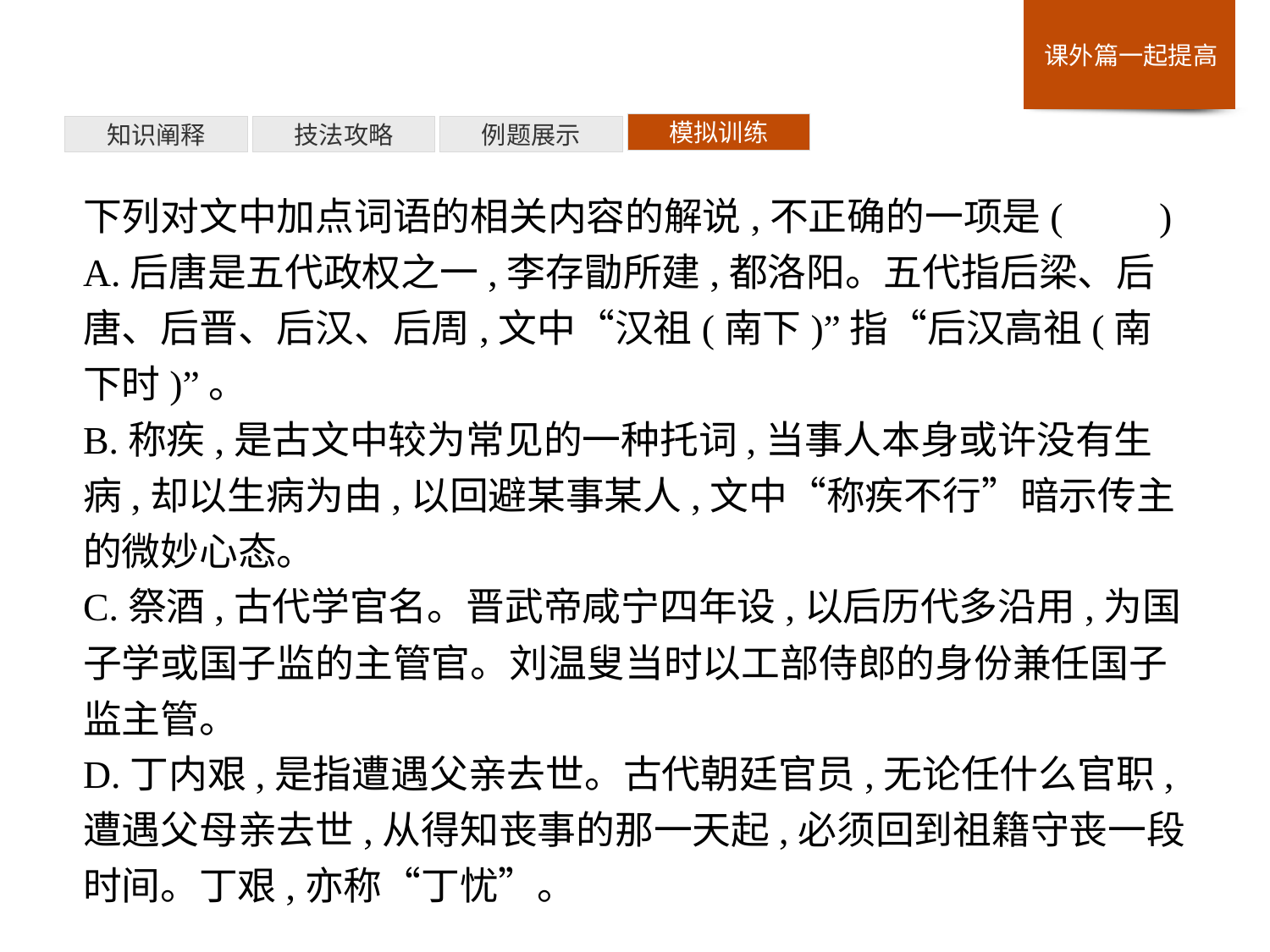

模拟训练
例题展示
技法攻略
知识阐释
下列对文中加点词语的相关内容的解说,不正确的一项是(　　)
A.后唐是五代政权之一,李存勖所建,都洛阳。五代指后梁、后唐、后晋、后汉、后周,文中“汉祖(南下)”指“后汉高祖(南下时)”。
B.称疾,是古文中较为常见的一种托词,当事人本身或许没有生病,却以生病为由,以回避某事某人,文中“称疾不行”暗示传主的微妙心态。
C.祭酒,古代学官名。晋武帝咸宁四年设,以后历代多沿用,为国子学或国子监的主管官。刘温叟当时以工部侍郎的身份兼任国子监主管。
D.丁内艰,是指遭遇父亲去世。古代朝廷官员,无论任什么官职,遭遇父母亲去世,从得知丧事的那一天起,必须回到祖籍守丧一段时间。丁艰,亦称“丁忧”。